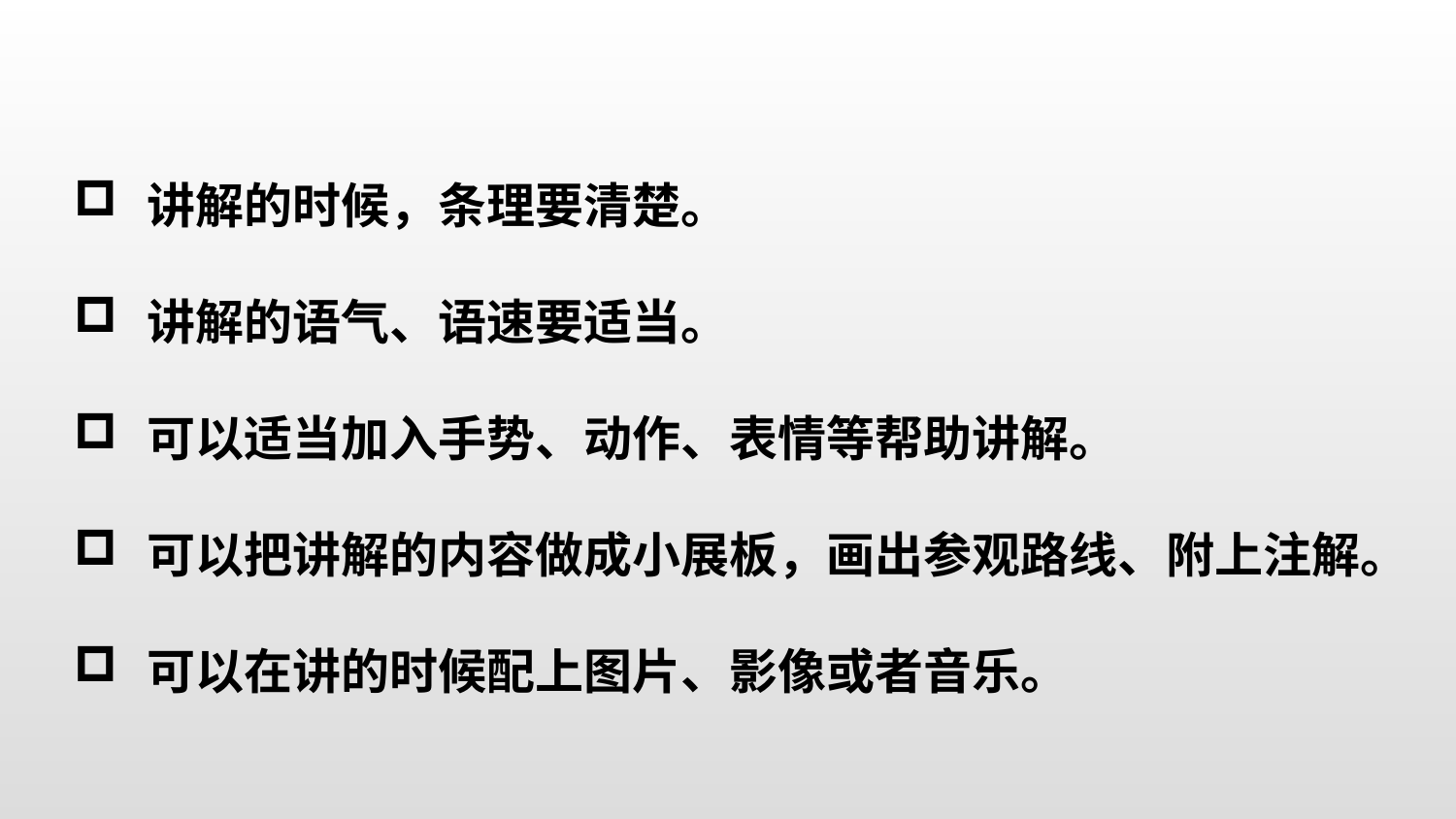

讲解的时候，条理要清楚。
讲解的语气、语速要适当。
可以适当加入手势、动作、表情等帮助讲解。
可以把讲解的内容做成小展板，画出参观路线、附上注解。
可以在讲的时候配上图片、影像或者音乐。